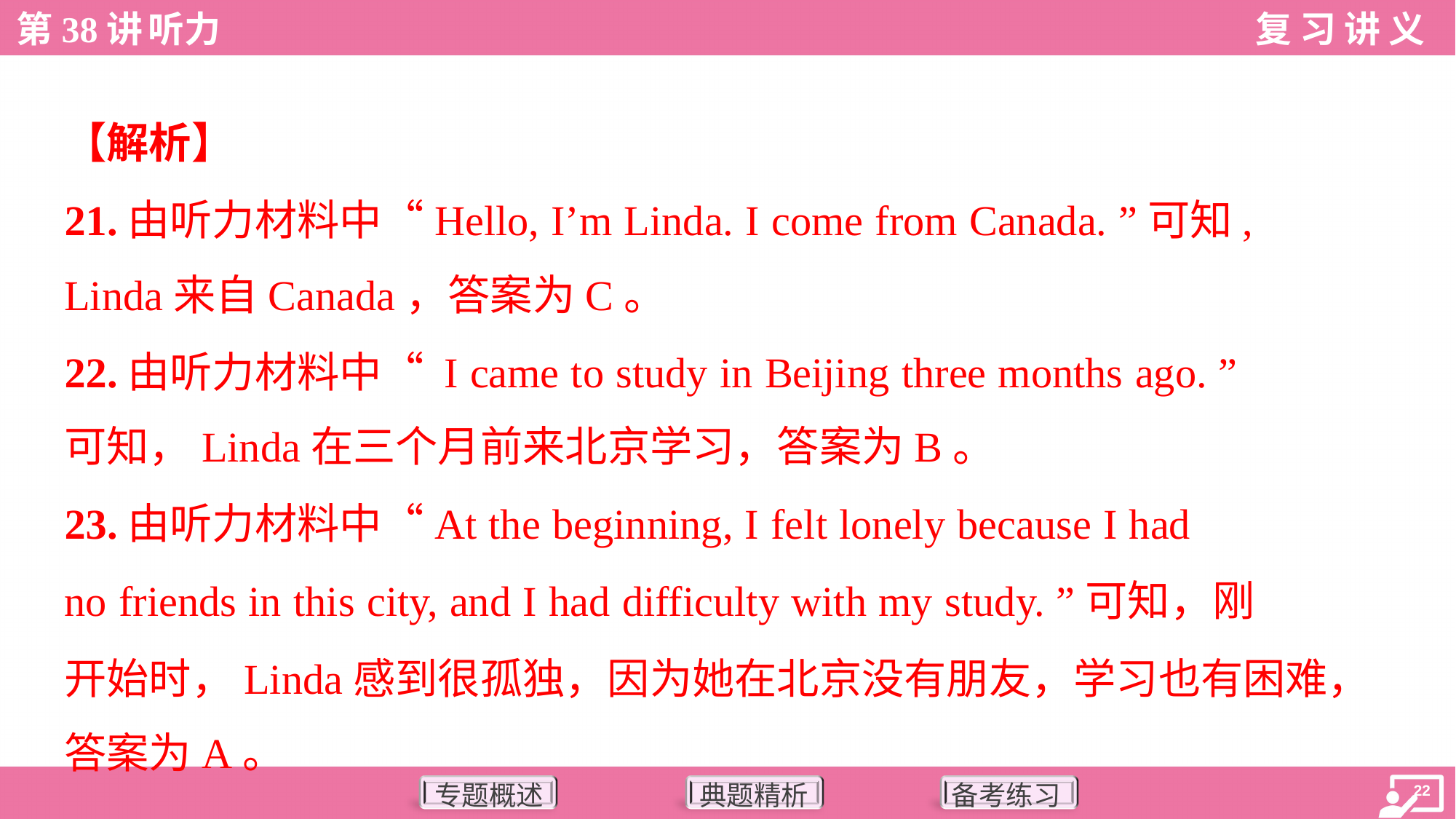

【解析】
21.由听力材料中“Hello, I’m Linda. I come from Canada. ”可知,
Linda来自Canada，答案为C。
22.由听力材料中“ I came to study in Beijing three months ago. ”
可知，Linda在三个月前来北京学习，答案为B。
23.由听力材料中“At the beginning, I felt lonely because I had
no friends in this city, and I had difficulty with my study. ”可知，刚
开始时，Linda感到很孤独，因为她在北京没有朋友，学习也有困难，
答案为A。